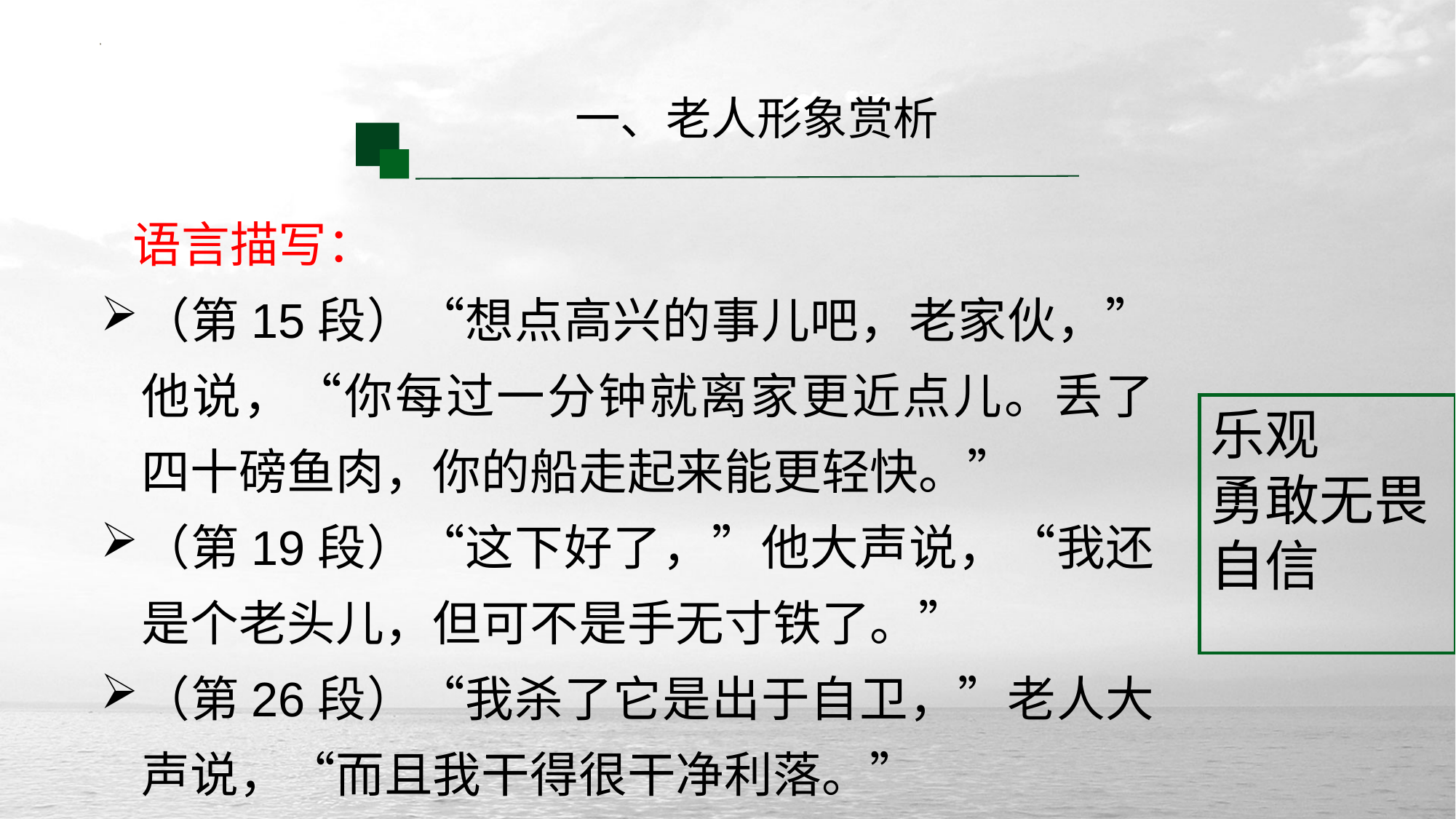

一、老人形象赏析

语言描写：
（第15段）“想点高兴的事儿吧，老家伙，”他说，“你每过一分钟就离家更近点儿。丢了四十磅鱼肉，你的船走起来能更轻快。”
（第19段）“这下好了，”他大声说，“我还是个老头儿，但可不是手无寸铁了。”
（第26段）“我杀了它是出于自卫，”老人大声说，“而且我干得很干净利落。”
乐观
勇敢无畏
自信